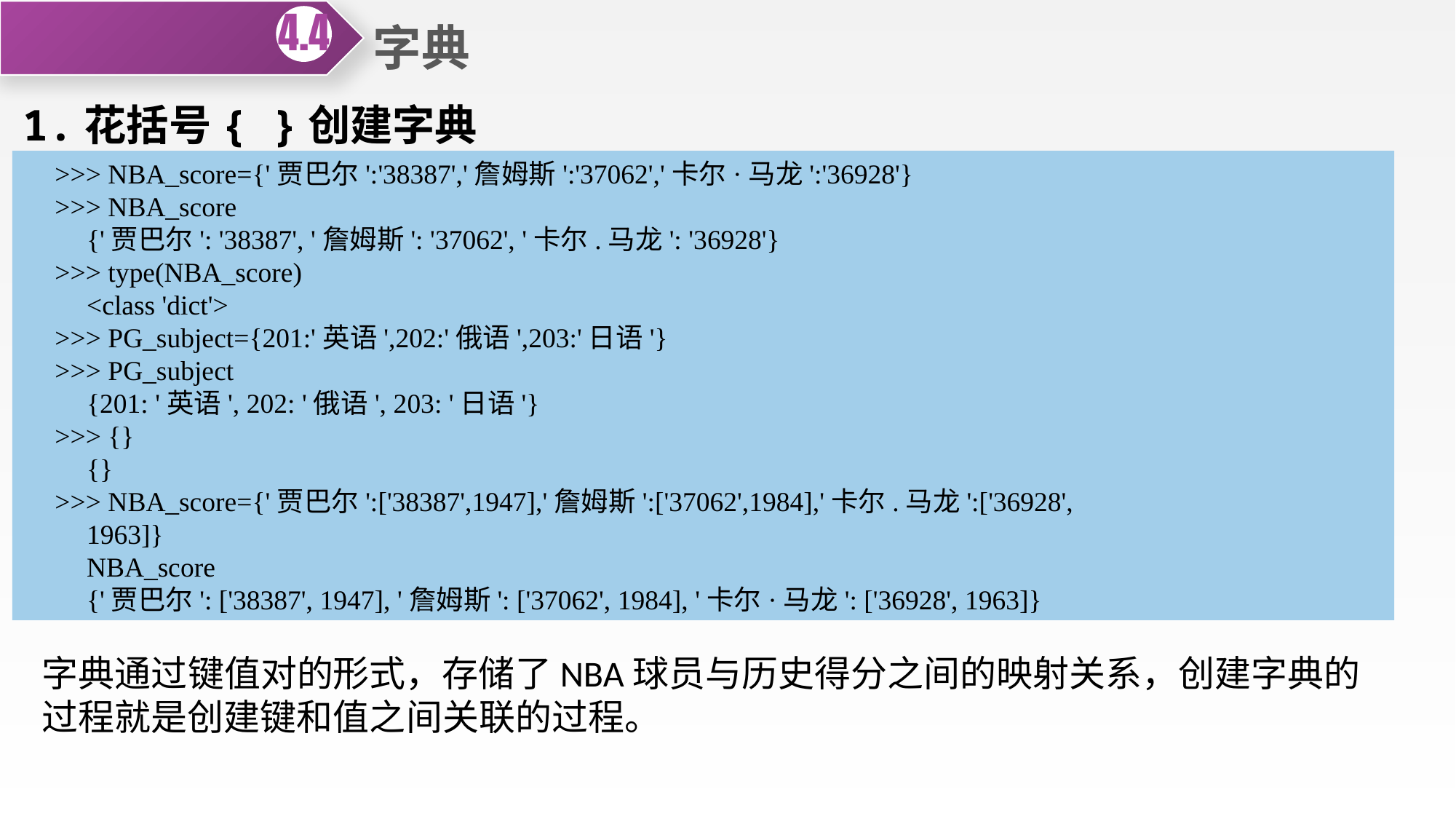

字典

4.4
1.花括号{ }创建字典
字典使用花括号{ }括起来的对个键值对“key:value”，每个键值对就是字典中的一个元素，元素之间用逗号区分。语法格式如下：
{key1:value1, key2:value2, …, keyN:valueN}
创建字典是，需要注意：
①字典中的键必须是唯一的，而值可以不唯一。既不能有两个及以上相同的键，例如一名球员有两个不同的历史总得分。这会导致歧义与混乱。反之一个得分可能会对应多名球员。
②键必须是不可变对象类型，而值可以是任意数据类型。键一般可以是字符串、数值和元组，但不可以是列表。如果值为数字，建议使用数字的字符串形式。
③花括号内没有任何键值对，则称为空字典。
>>> NBA_score={'贾巴尔':'38387','詹姆斯':'37062','卡尔·马龙':'36928'}
>>> NBA_score
{'贾巴尔': '38387', '詹姆斯': '37062', '卡尔.马龙': '36928'}
>>> type(NBA_score)
<class 'dict'>
>>> PG_subject={201:'英语',202:'俄语',203:'日语'}
>>> PG_subject
{201: '英语', 202: '俄语', 203: '日语'}
>>> {}
{}
>>> NBA_score={'贾巴尔':['38387',1947],'詹姆斯':['37062',1984],'卡尔.马龙':['36928',
1963]}
NBA_score
{'贾巴尔': ['38387', 1947], '詹姆斯': ['37062', 1984], '卡尔·马龙': ['36928', 1963]}
字典通过键值对的形式，存储了NBA球员与历史得分之间的映射关系，创建字典的过程就是创建键和值之间关联的过程。